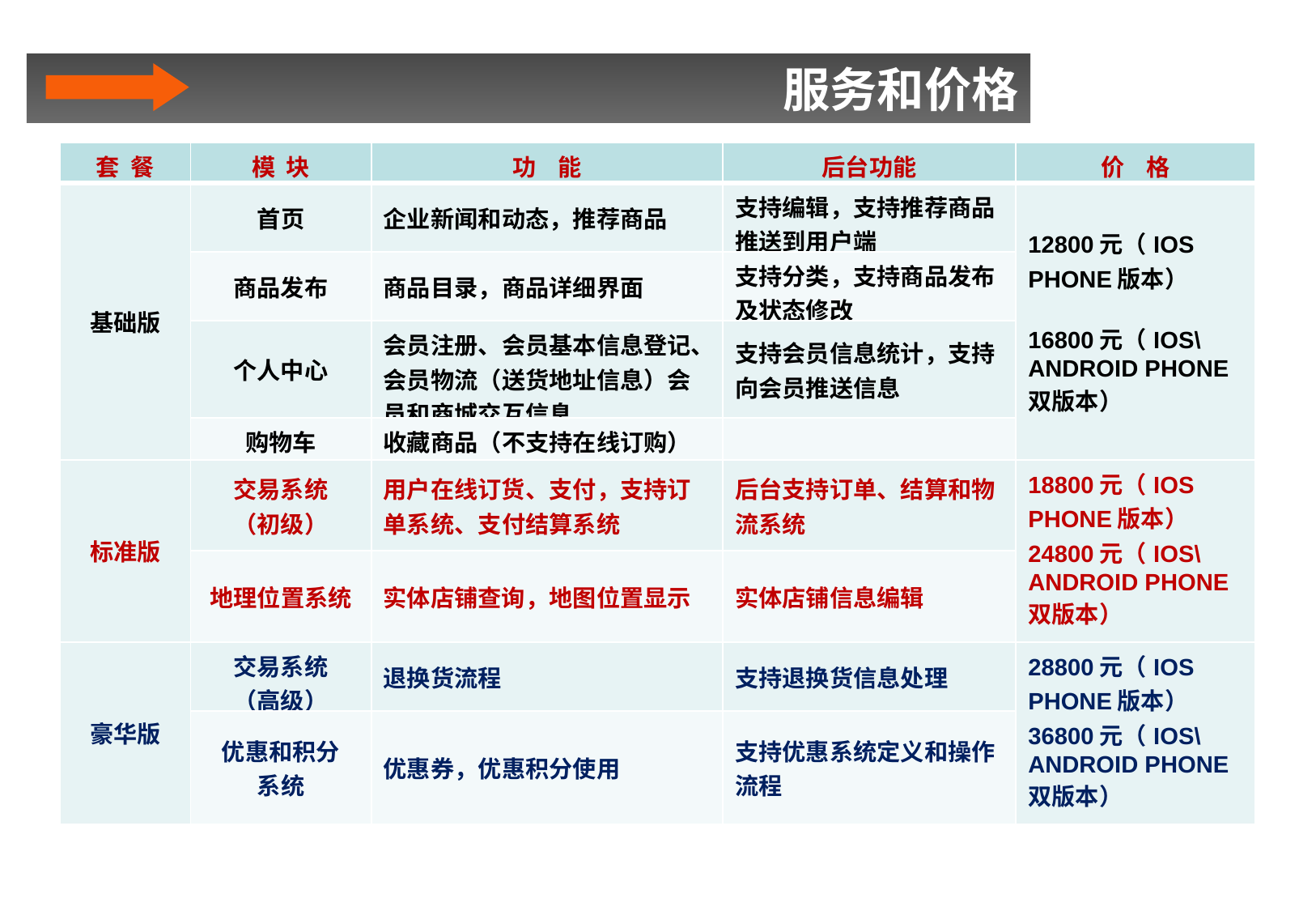

服务和价格

| 套 餐 | 模 块 | 功 能 | 后台功能 | 价 格 |
| --- | --- | --- | --- | --- |
| 基础版 | 首页 | 企业新闻和动态，推荐商品 | 支持编辑，支持推荐商品推送到用户端 | 12800元（IOS PHONE版本） 16800元（IOS\ANDROID PHONE双版本） |
|  | 商品发布 | 商品目录，商品详细界面 | 支持分类，支持商品发布及状态修改 |  |
|  | 个人中心 | 会员注册、会员基本信息登记、会员物流（送货地址信息）会员和商城交互信息 | 支持会员信息统计，支持向会员推送信息 |  |
|  | 购物车 | 收藏商品（不支持在线订购） |  |  |
| 标准版 | 交易系统 （初级） | 用户在线订货、支付，支持订单系统、支付结算系统 | 后台支持订单、结算和物流系统 | 18800元（IOS PHONE版本） 24800元（IOS\ANDROID PHONE双版本） |
|  | 地理位置系统 | 实体店铺查询，地图位置显示 | 实体店铺信息编辑 |  |
| 豪华版 | 交易系统 （高级） | 退换货流程 | 支持退换货信息处理 | 28800元（IOS PHONE版本） 36800元（IOS\ANDROID PHONE双版本） |
|  | 优惠和积分 系统 | 优惠券，优惠积分使用 | 支持优惠系统定义和操作流程 |  |